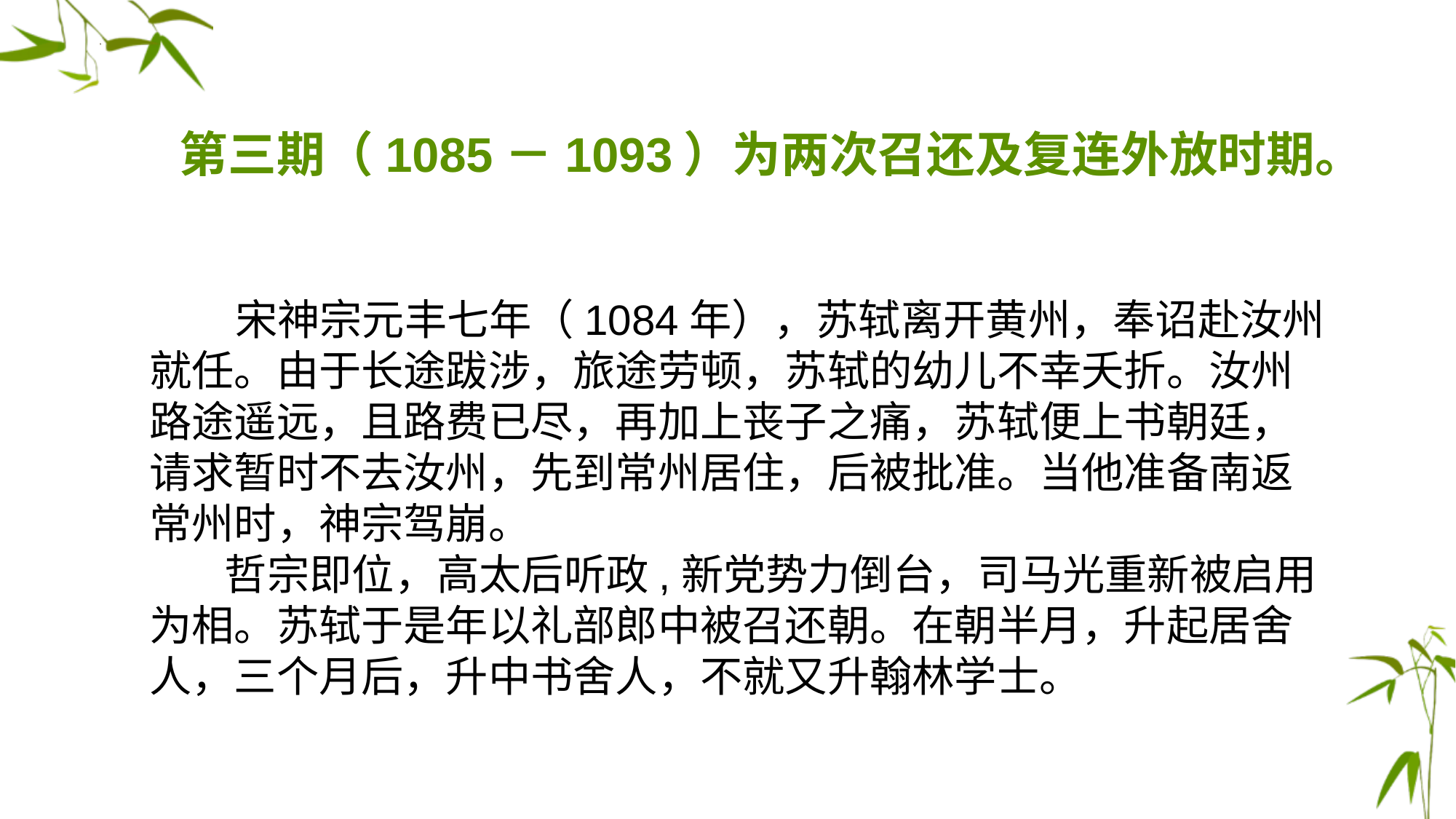

第三期（1085－1093）为两次召还及复连外放时期。
        宋神宗元丰七年（1084年），苏轼离开黄州，奉诏赴汝州就任。由于长途跋涉，旅途劳顿，苏轼的幼儿不幸夭折。汝州路途遥远，且路费已尽，再加上丧子之痛，苏轼便上书朝廷，请求暂时不去汝州，先到常州居住，后被批准。当他准备南返常州时，神宗驾崩。
        哲宗即位，高太后听政,新党势力倒台，司马光重新被启用为相。苏轼于是年以礼部郎中被召还朝。在朝半月，升起居舍人，三个月后，升中书舍人，不就又升翰林学士。